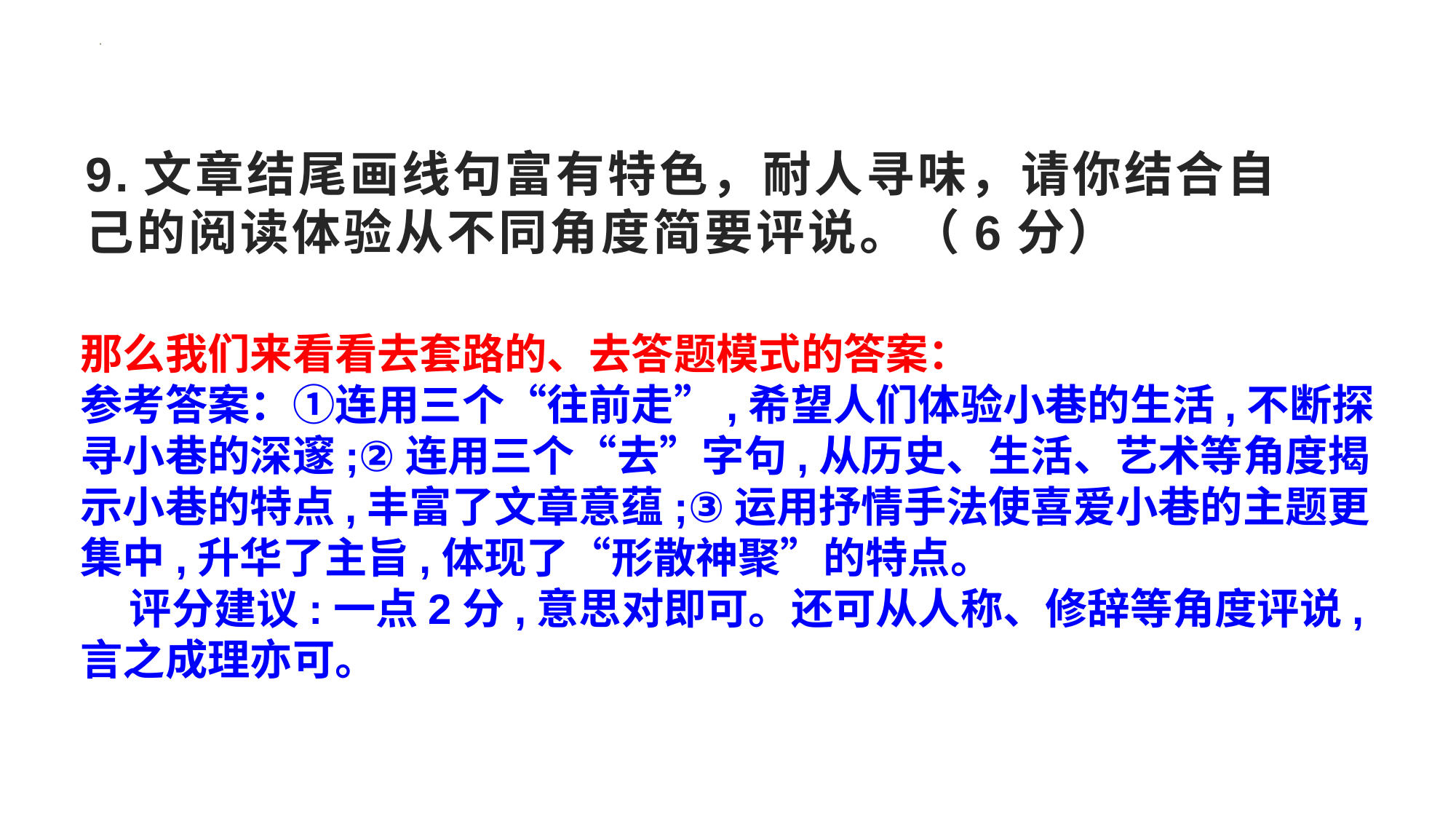

9.文章结尾画线句富有特色，耐人寻味，请你结合自己的阅读体验从不同角度简要评说。（6分）
那么我们来看看去套路的、去答题模式的答案：
参考答案：①连用三个“往前走”,希望人们体验小巷的生活,不断探寻小巷的深邃;②连用三个“去”字句,从历史、生活、艺术等角度揭示小巷的特点,丰富了文章意蕴;③运用抒情手法使喜爱小巷的主题更集中,升华了主旨,体现了“形散神聚”的特点。
    评分建议:一点2分,意思对即可。还可从人称、修辞等角度评说,言之成理亦可。